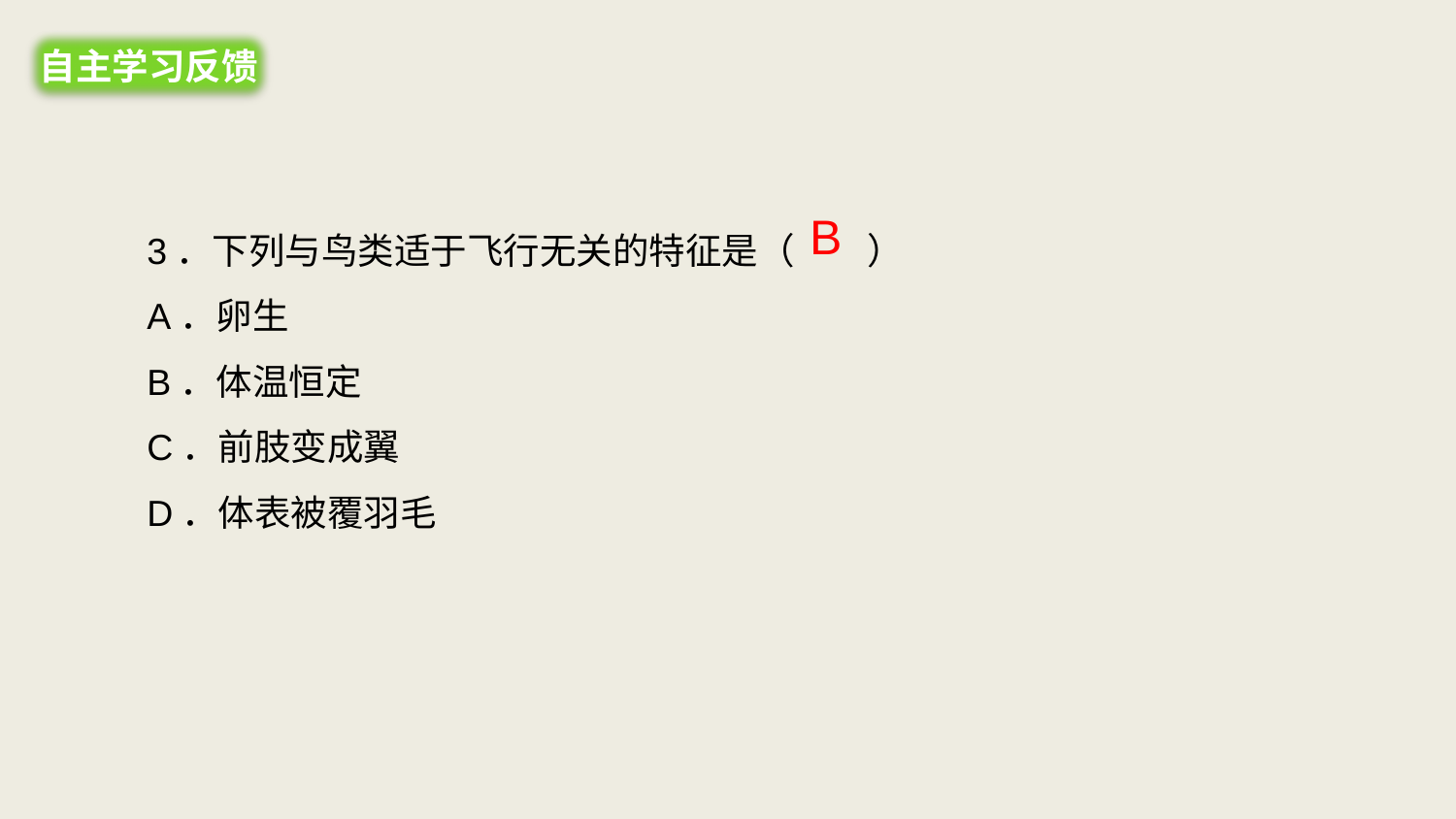

自主学习反馈
3．下列与鸟类适于飞行无关的特征是（　　）
A．卵生
B．体温恒定
C．前肢变成翼
D．体表被覆羽毛
B